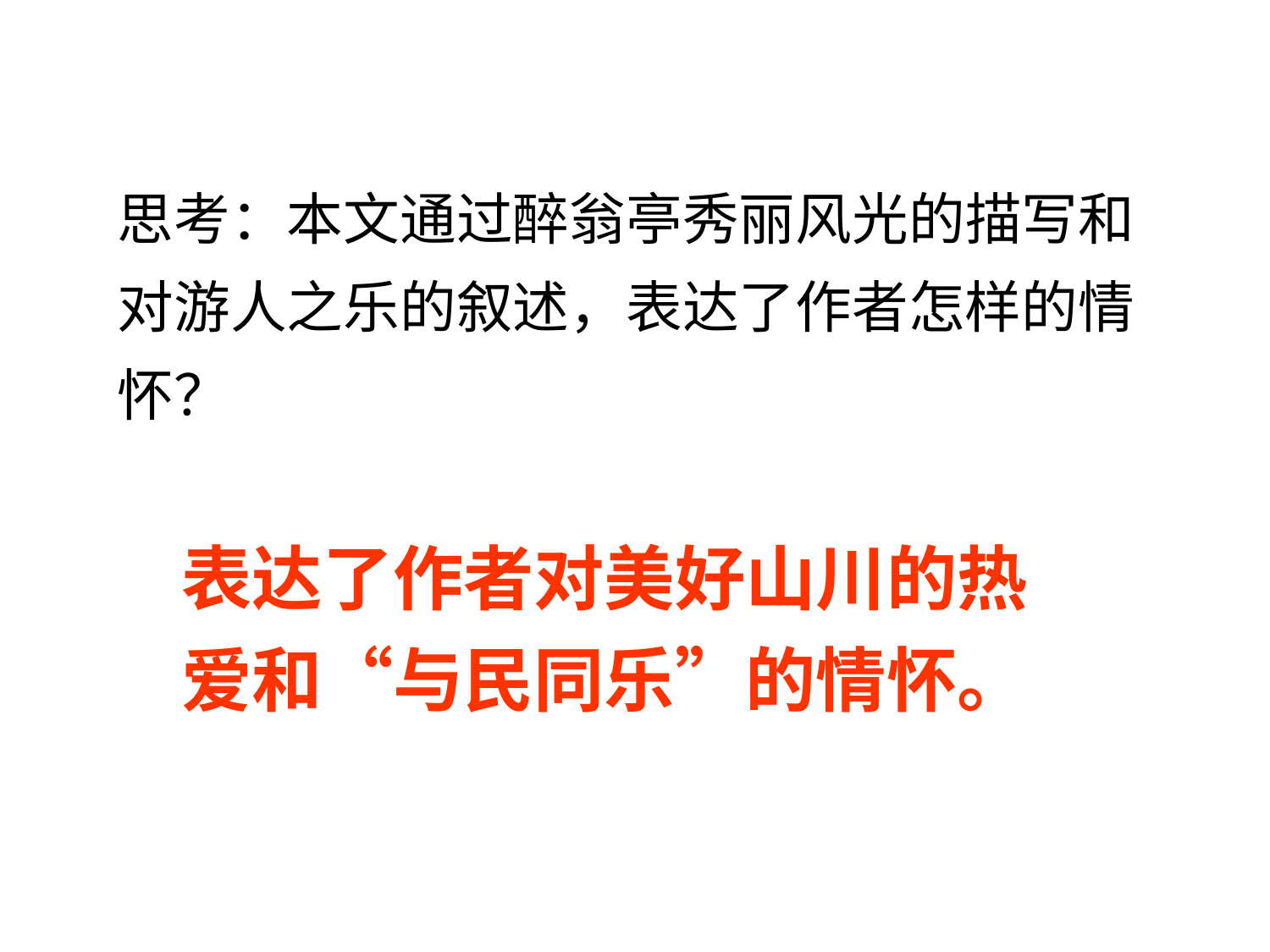

思考：本文通过醉翁亭秀丽风光的描写和对游人之乐的叙述，表达了作者怎样的情怀？
表达了作者对美好山川的热爱和“与民同乐”的情怀。